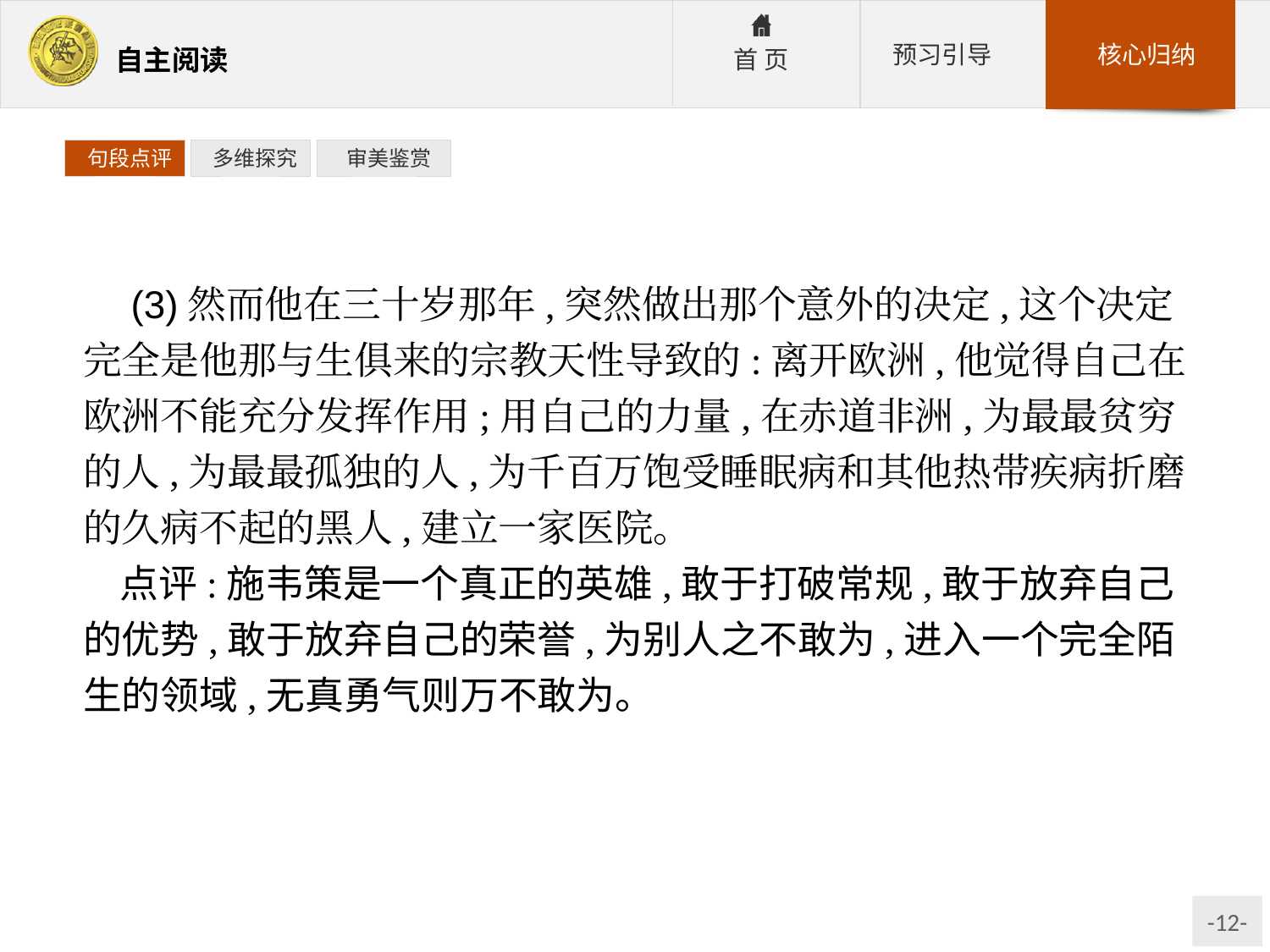

句段点评
 多维探究
 审美鉴赏
 (3)然而他在三十岁那年,突然做出那个意外的决定,这个决定完全是他那与生俱来的宗教天性导致的:离开欧洲,他觉得自己在欧洲不能充分发挥作用;用自己的力量,在赤道非洲,为最最贫穷的人,为最最孤独的人,为千百万饱受睡眠病和其他热带疾病折磨的久病不起的黑人,建立一家医院。
点评:施韦策是一个真正的英雄,敢于打破常规,敢于放弃自己的优势,敢于放弃自己的荣誉,为别人之不敢为,进入一个完全陌生的领域,无真勇气则万不敢为。